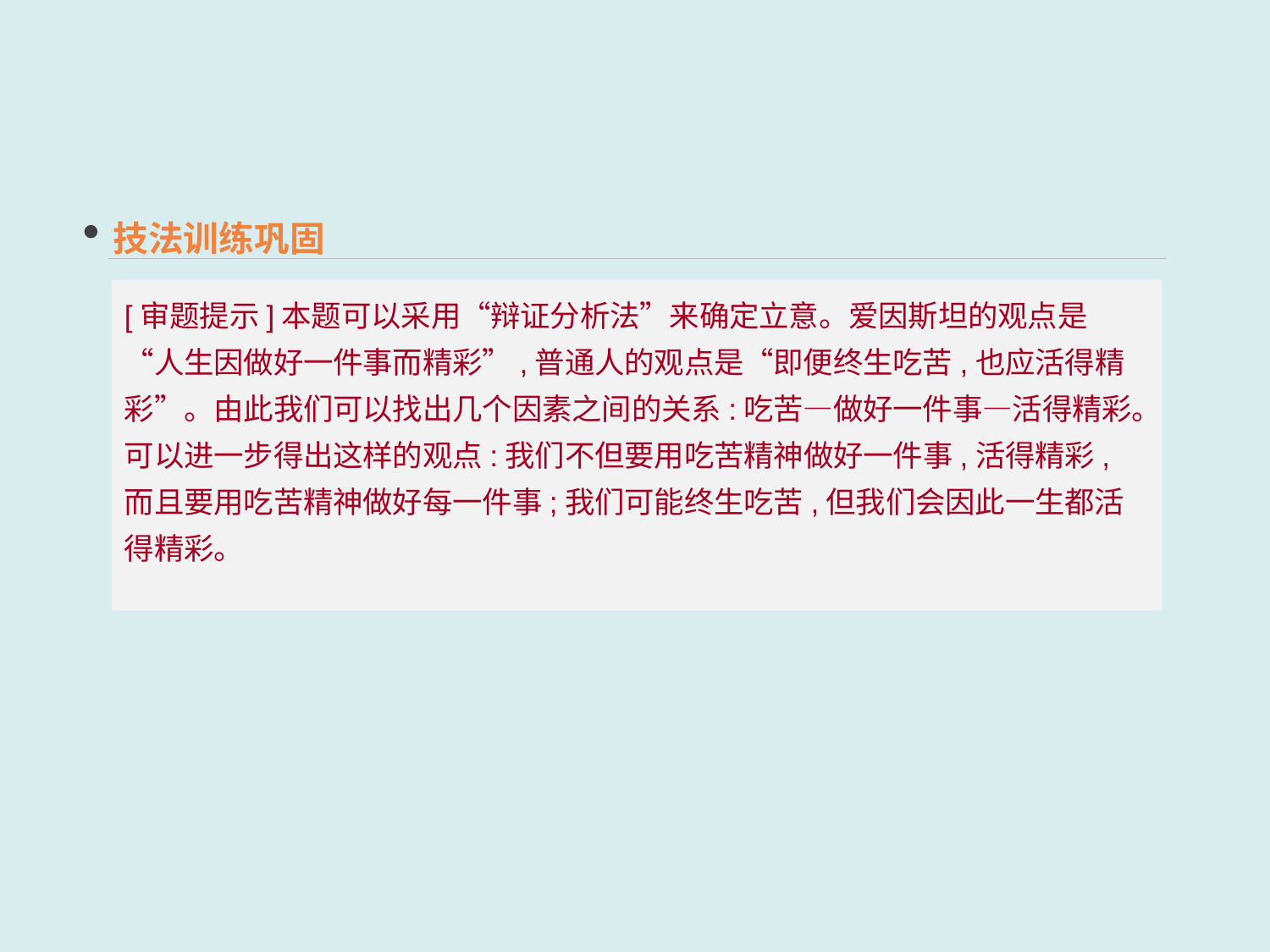

技法训练巩固

[审题提示]本题可以采用“辩证分析法”来确定立意。爱因斯坦的观点是“人生因做好一件事而精彩”,普通人的观点是“即便终生吃苦,也应活得精彩”。由此我们可以找出几个因素之间的关系:吃苦—做好一件事—活得精彩。可以进一步得出这样的观点:我们不但要用吃苦精神做好一件事,活得精彩,而且要用吃苦精神做好每一件事;我们可能终生吃苦,但我们会因此一生都活得精彩。